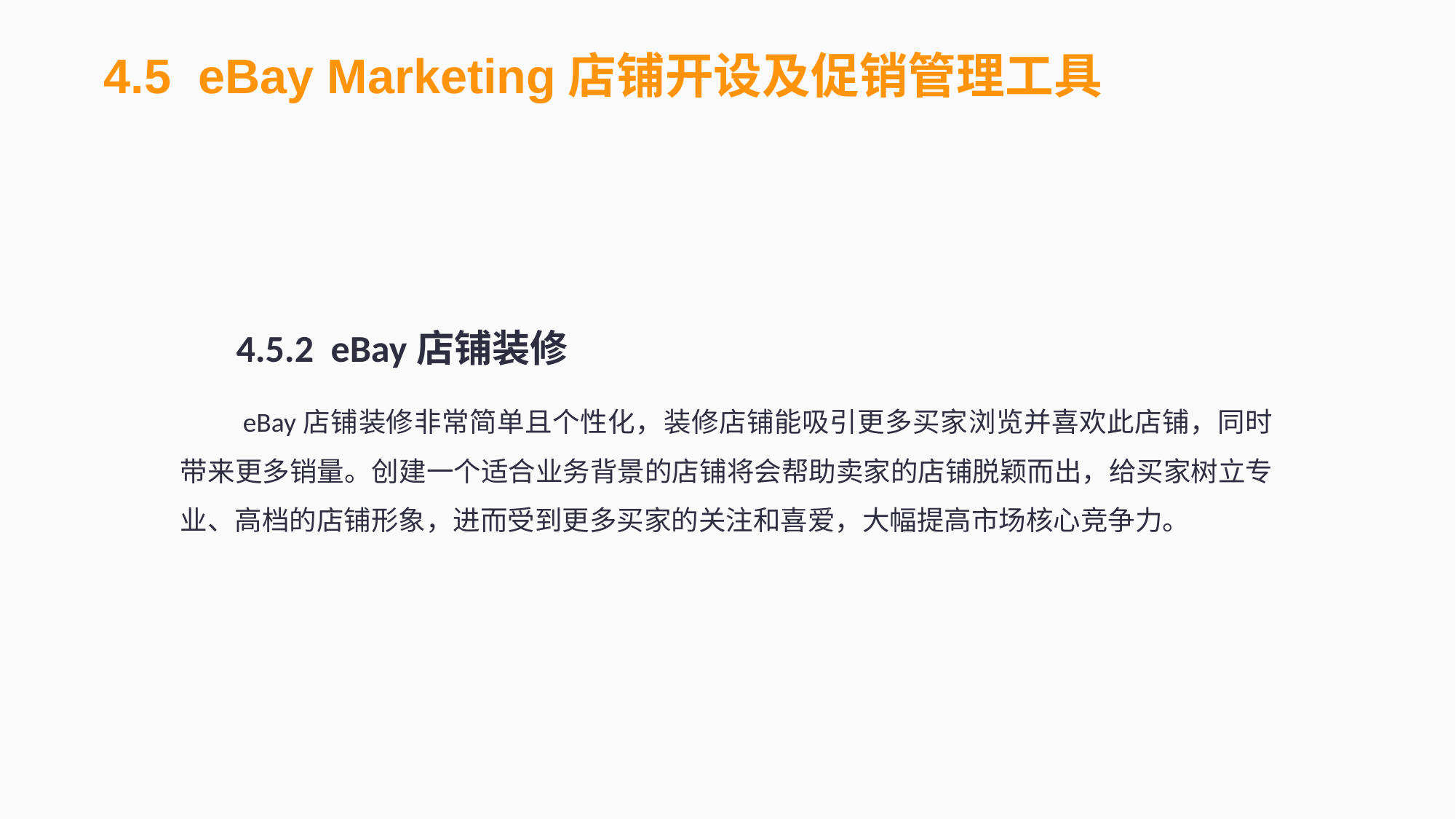

4.5  eBay Marketing店铺开设及促销管理工具
4.5.2  eBay店铺装修
 eBay店铺装修非常简单且个性化，装修店铺能吸引更多买家浏览并喜欢此店铺，同时带来更多销量。创建一个适合业务背景的店铺将会帮助卖家的店铺脱颖而出，给买家树立专业、高档的店铺形象，进而受到更多买家的关注和喜爱，大幅提高市场核心竞争力。